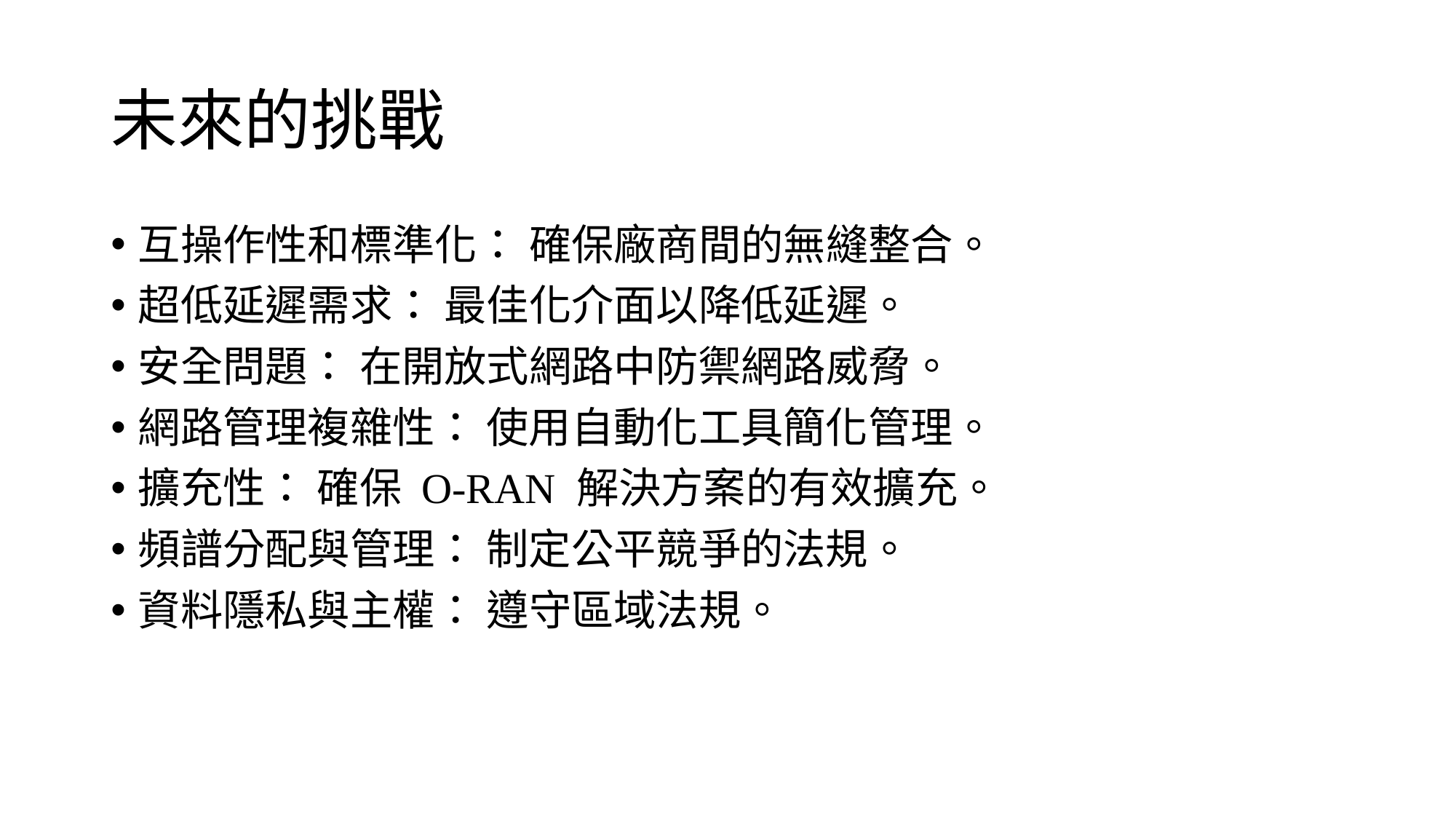

# 未來的挑戰
互操作性和標準化： 確保廠商間的無縫整合。
超低延遲需求： 最佳化介面以降低延遲。
安全問題： 在開放式網路中防禦網路威脅。
網路管理複雜性： 使用自動化工具簡化管理。
擴充性： 確保 O-RAN 解決方案的有效擴充。
頻譜分配與管理： 制定公平競爭的法規。
資料隱私與主權： 遵守區域法規。